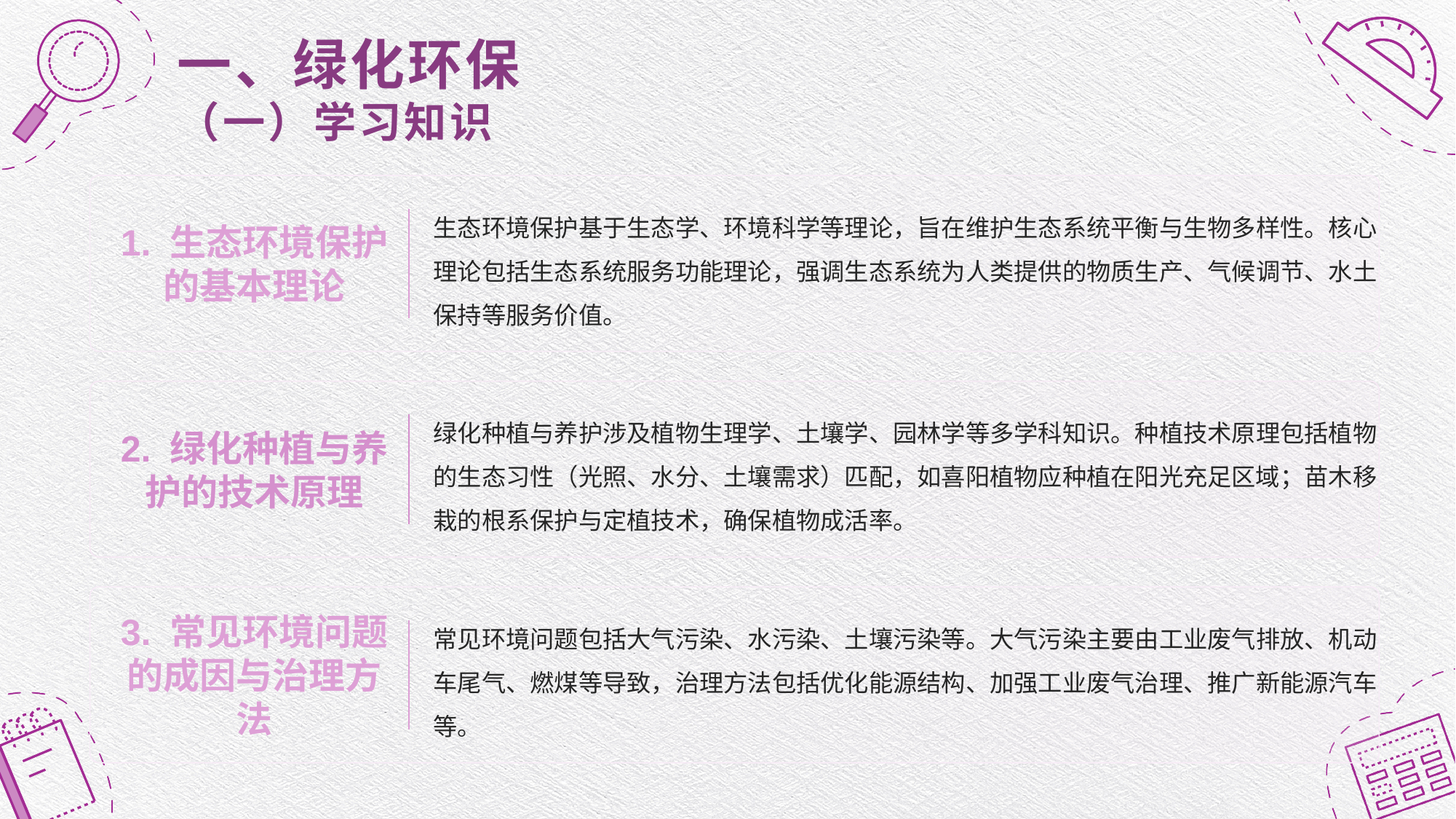

一、绿化环保
（一）学习知识

1. 生态环境保护的基本理论
生态环境保护基于生态学、环境科学等理论，旨在维护生态系统平衡与生物多样性。核心理论包括生态系统服务功能理论，强调生态系统为人类提供的物质生产、气候调节、水土保持等服务价值。

2. 绿化种植与养护的技术原理
绿化种植与养护涉及植物生理学、土壤学、园林学等多学科知识。种植技术原理包括植物的生态习性（光照、水分、土壤需求）匹配，如喜阳植物应种植在阳光充足区域；苗木移栽的根系保护与定植技术，确保植物成活率。
3. 常见环境问题的成因与治理方法

常见环境问题包括大气污染、水污染、土壤污染等。大气污染主要由工业废气排放、机动车尾气、燃煤等导致，治理方法包括优化能源结构、加强工业废气治理、推广新能源汽车等。